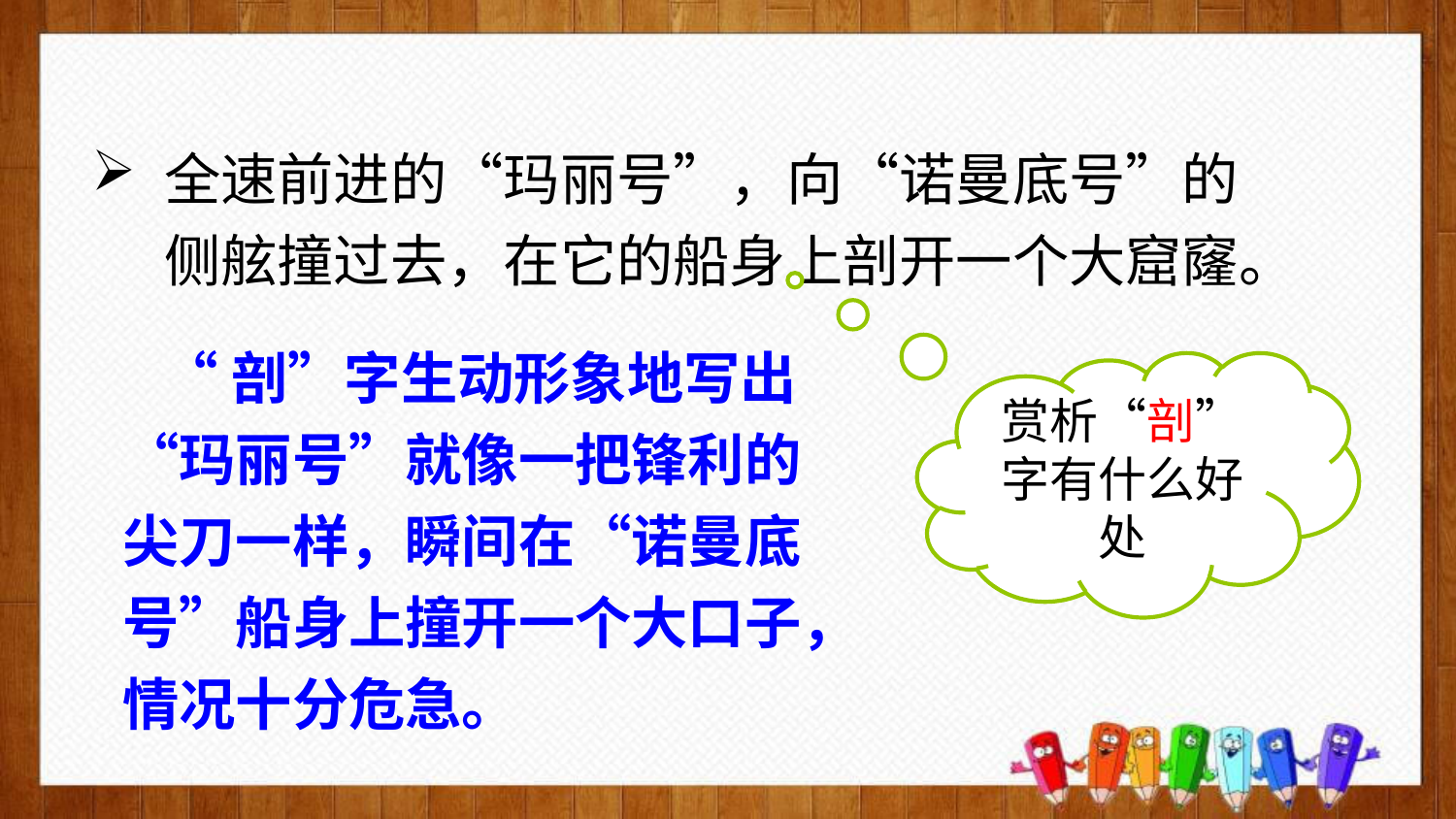

全速前进的“玛丽号”，向“诺曼底号”的侧舷撞过去，在它的船身上剖开一个大窟窿。
   “剖”字生动形象地写出“玛丽号”就像一把锋利的尖刀一样，瞬间在“诺曼底号”船身上撞开一个大口子，情况十分危急。
赏析“剖”字有什么好处